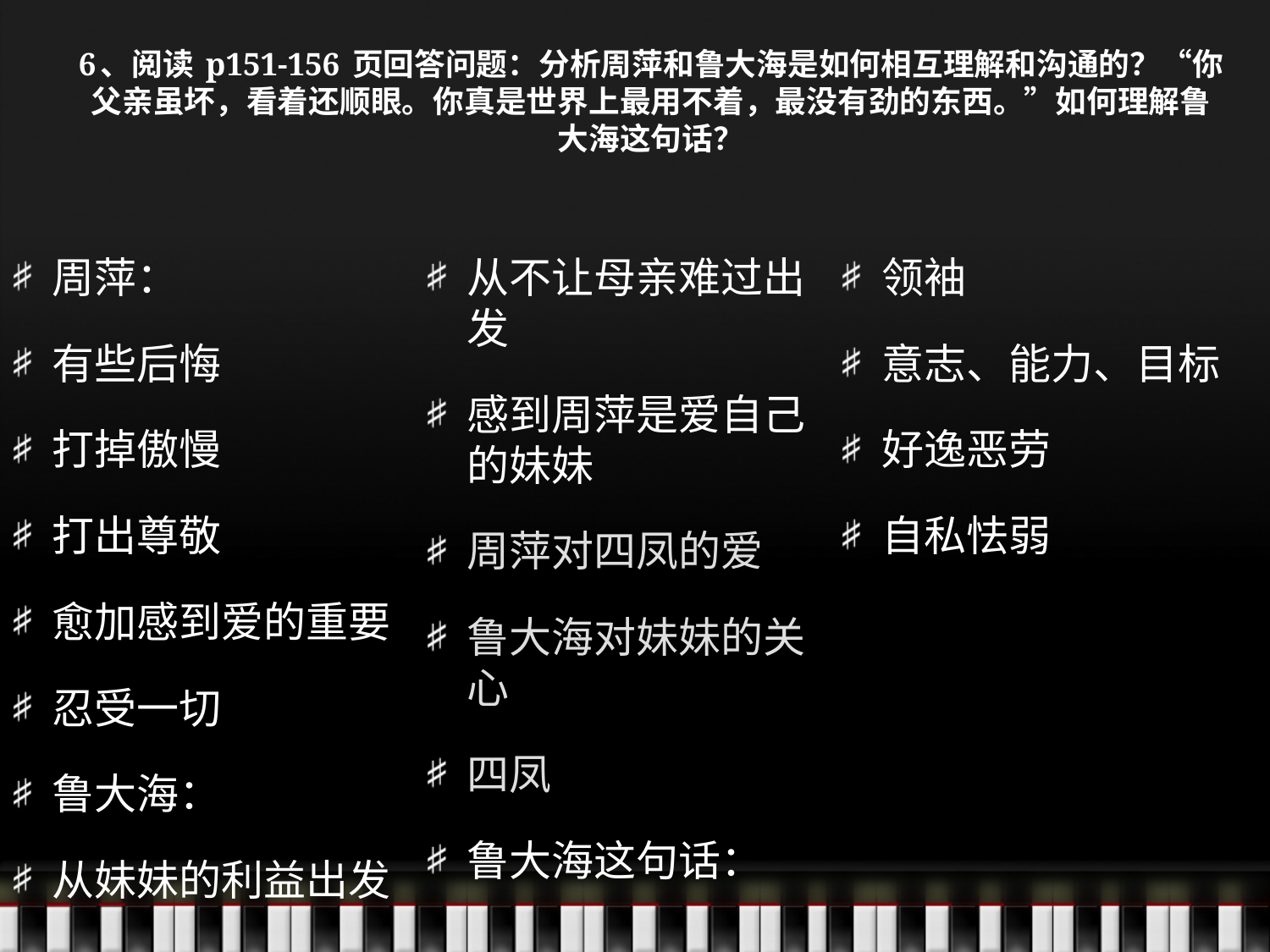

# 6、阅读 p151-156 页回答问题：分析周萍和鲁大海是如何相互理解和沟通的？“你父亲虽坏，看着还顺眼。你真是世界上最用不着，最没有劲的东西。”如何理解鲁大海这句话？
周萍：
有些后悔
打掉傲慢
打出尊敬
愈加感到爱的重要
忍受一切
鲁大海：
从妹妹的利益出发
从不让母亲难过出发
感到周萍是爱自己的妹妹
周萍对四凤的爱
鲁大海对妹妹的关心
四凤
鲁大海这句话：
领袖
意志、能力、目标
好逸恶劳
自私怯弱